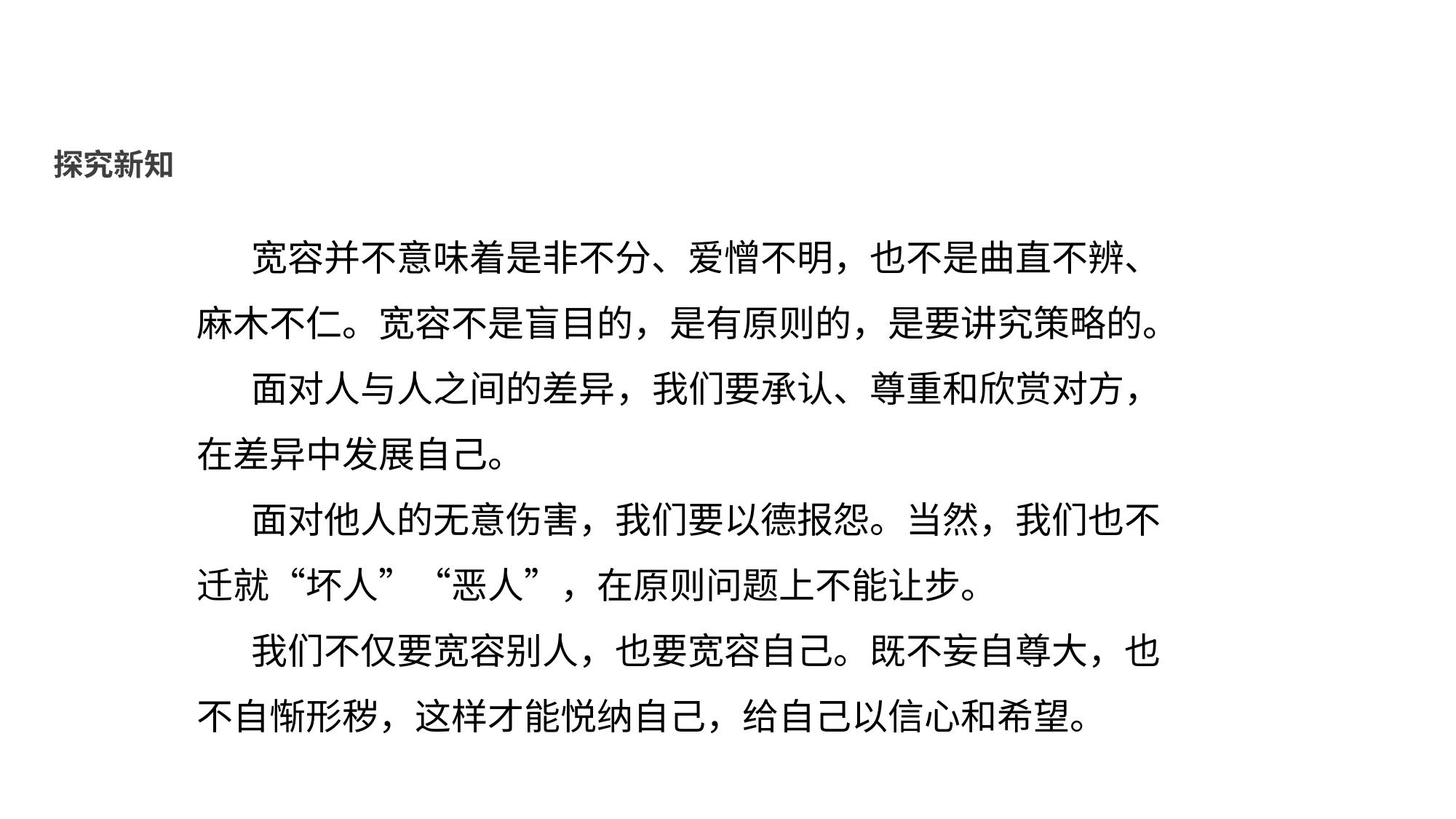

探究新知
宽容并不意味着是非不分、爱憎不明，也不是曲直不辨、麻木不仁。宽容不是盲目的，是有原则的，是要讲究策略的。
面对人与人之间的差异，我们要承认、尊重和欣赏对方，在差异中发展自己。
面对他人的无意伤害，我们要以德报怨。当然，我们也不迁就“坏人”“恶人”，在原则问题上不能让步。
我们不仅要宽容别人，也要宽容自己。既不妄自尊大，也不自惭形秽，这样才能悦纳自己，给自己以信心和希望。